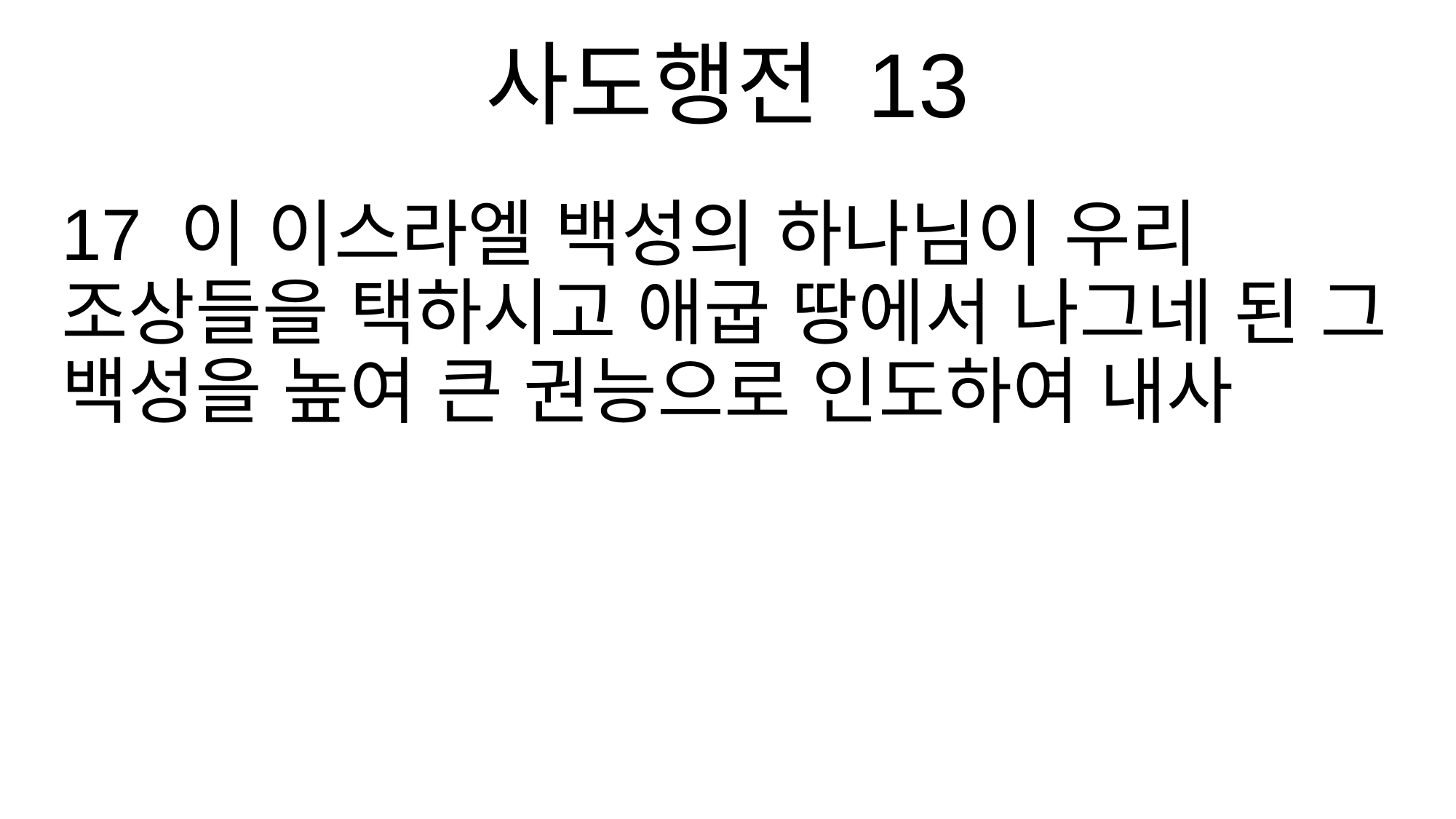

사도행전 13
17 이 이스라엘 백성의 하나님이 우리 조상들을 택하시고 애굽 땅에서 나그네 된 그 백성을 높여 큰 권능으로 인도하여 내사